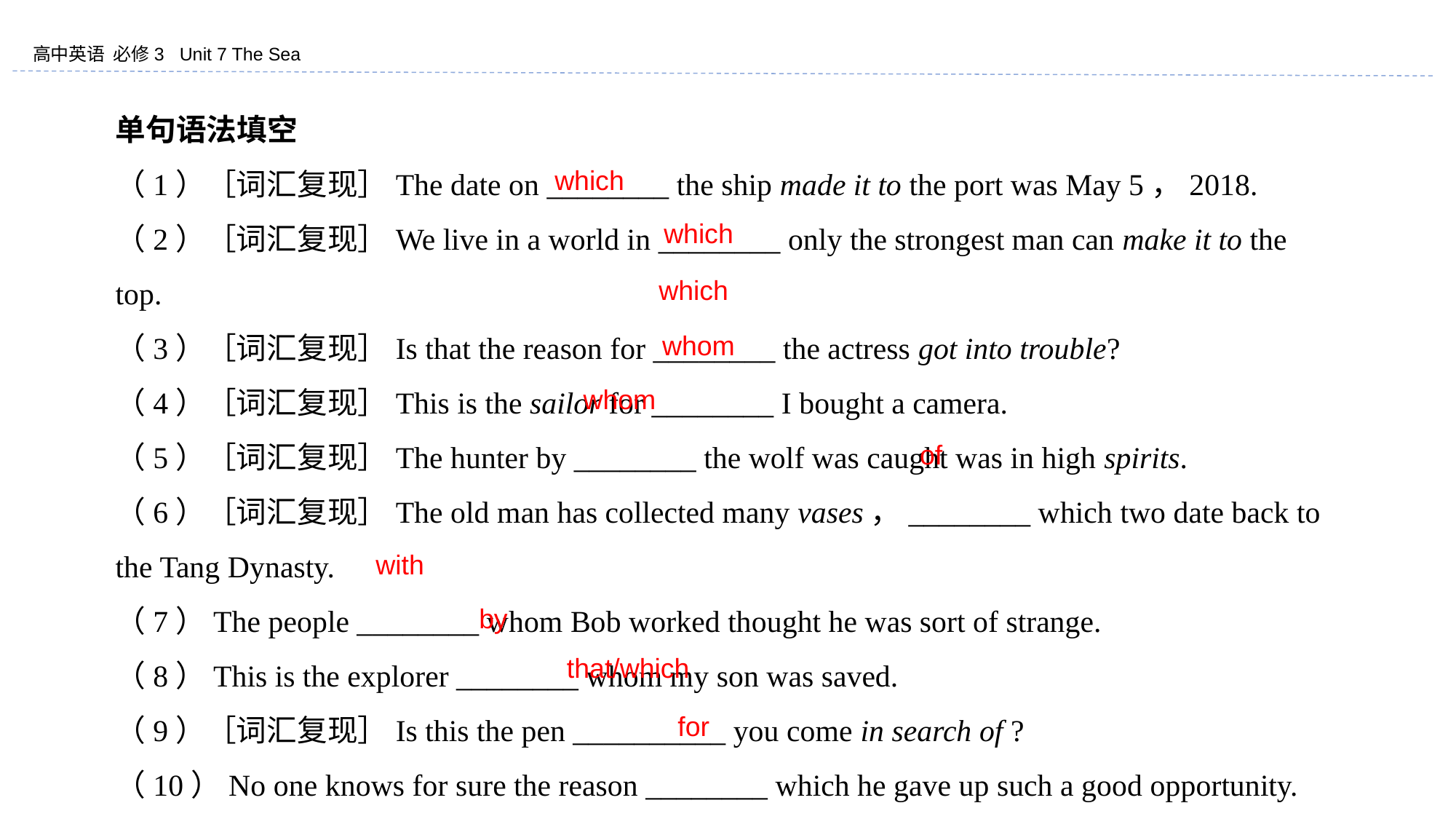

单句语法填空
（1）［词汇复现］The date on ________ the ship made it to the port was May 5，2018.
（2）［词汇复现］We live in a world in ________ only the strongest man can make it to the top.
（3）［词汇复现］Is that the reason for ________ the actress got into trouble?
（4）［词汇复现］This is the sailor for ________ I bought a camera.
（5）［词汇复现］The hunter by ________ the wolf was caught was in high spirits.
（6）［词汇复现］The old man has collected many vases，________ which two date back to the Tang Dynasty.
（7）The people ________ whom Bob worked thought he was sort of strange.
（8）This is the explorer ________ whom my son was saved.
（9）［词汇复现］Is this the pen __________ you come in search of ?
（10）No one knows for sure the reason ________ which he gave up such a good opportunity.
which
which
which
whom
whom
of
with
by
that/which
for